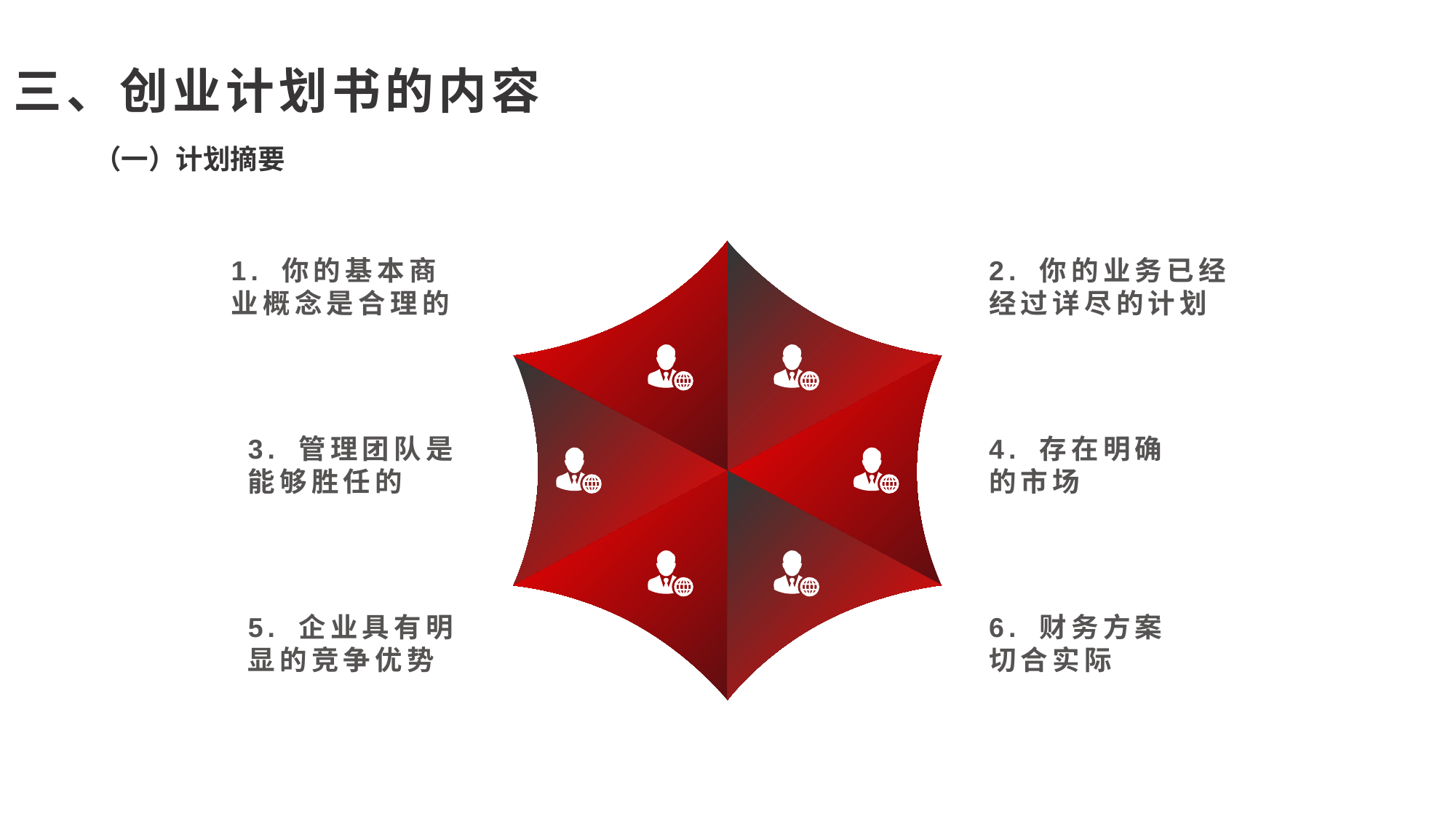

三、创业计划书的内容
（一）计划摘要

1. 你的基本商业概念是合理的
2. 你的业务已经经过详尽的计划
3. 管理团队是能够胜任的
4. 存在明确的市场
5. 企业具有明显的竞争优势
6. 财务方案切合实际